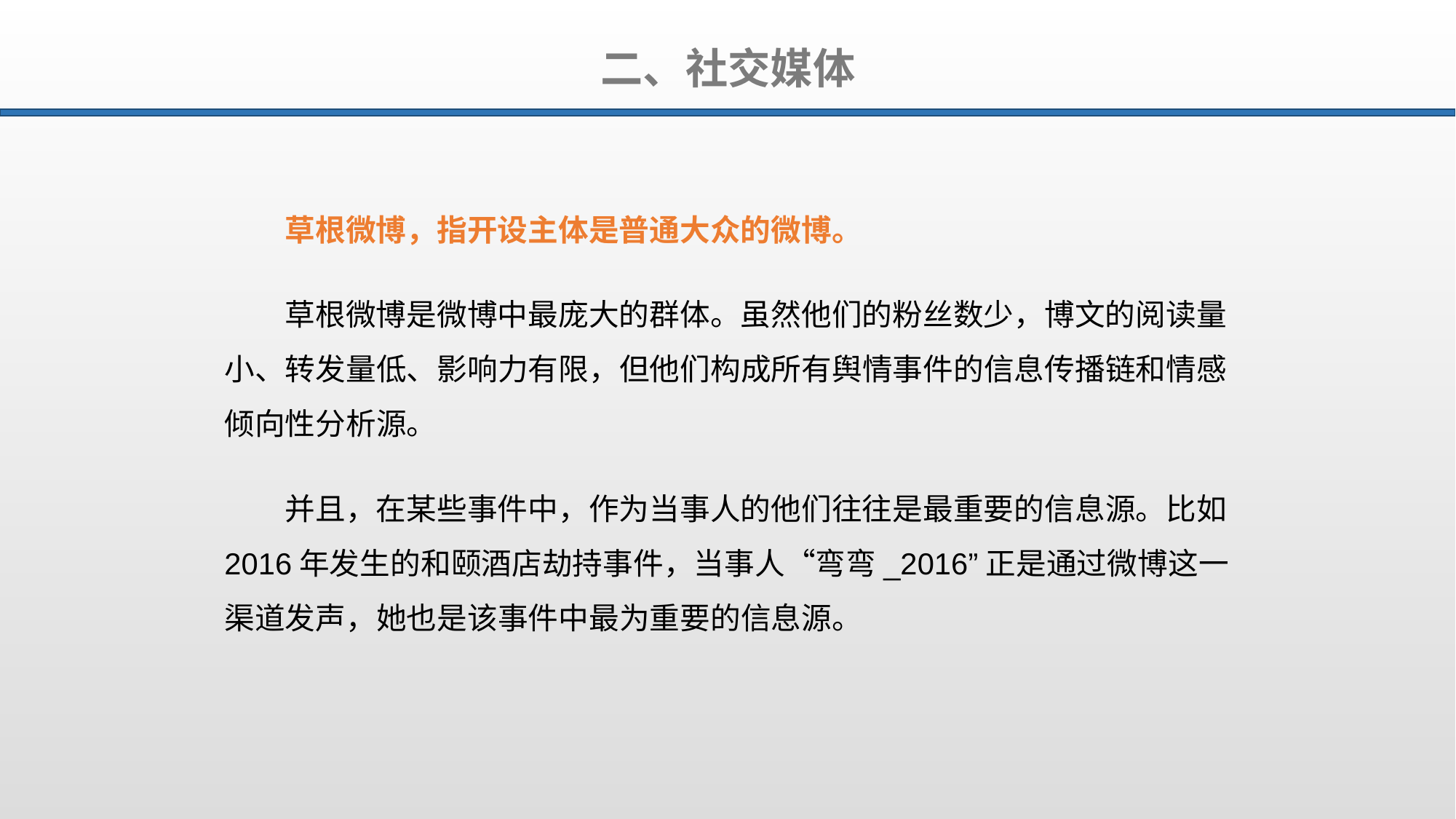

二、社交媒体

草根微博，指开设主体是普通大众的微博。
草根微博是微博中最庞大的群体。虽然他们的粉丝数少，博文的阅读量小、转发量低、影响力有限，但他们构成所有舆情事件的信息传播链和情感倾向性分析源。
并且，在某些事件中，作为当事人的他们往往是最重要的信息源。比如2016年发生的和颐酒店劫持事件，当事人“弯弯_2016”正是通过微博这一渠道发声，她也是该事件中最为重要的信息源。